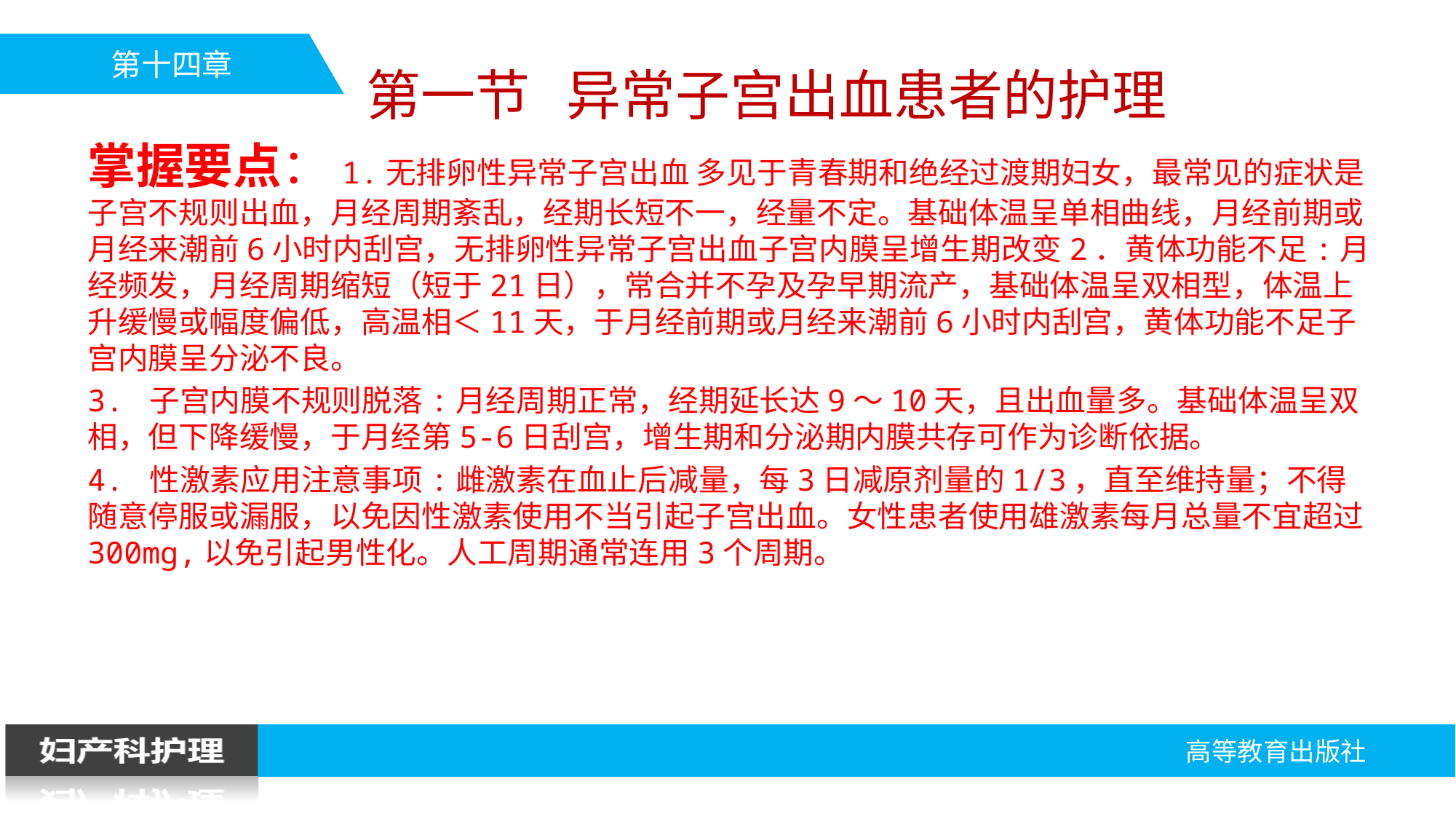

第一节   异常子宫出血患者的护理

掌握要点：1.无排卵性异常子宫出血 多见于青春期和绝经过渡期妇女，最常见的症状是子宫不规则出血，月经周期紊乱，经期长短不一，经量不定。基础体温呈单相曲线，月经前期或月经来潮前6小时内刮宫，无排卵性异常子宫出血子宫内膜呈增生期改变2．黄体功能不足:月经频发，月经周期缩短（短于21日），常合并不孕及孕早期流产，基础体温呈双相型，体温上升缓慢或幅度偏低，高温相＜11天，于月经前期或月经来潮前6小时内刮宫，黄体功能不足子宫内膜呈分泌不良。
3. 子宫内膜不规则脱落:月经周期正常，经期延长达9～10天，且出血量多。基础体温呈双相，但下降缓慢，于月经第5-6日刮宫，增生期和分泌期内膜共存可作为诊断依据。
4. 性激素应用注意事项:雌激素在血止后减量，每3日减原剂量的1/3，直至维持量；不得随意停服或漏服，以免因性激素使用不当引起子宫出血。女性患者使用雄激素每月总量不宜超过300mg,以免引起男性化。人工周期通常连用3个周期。